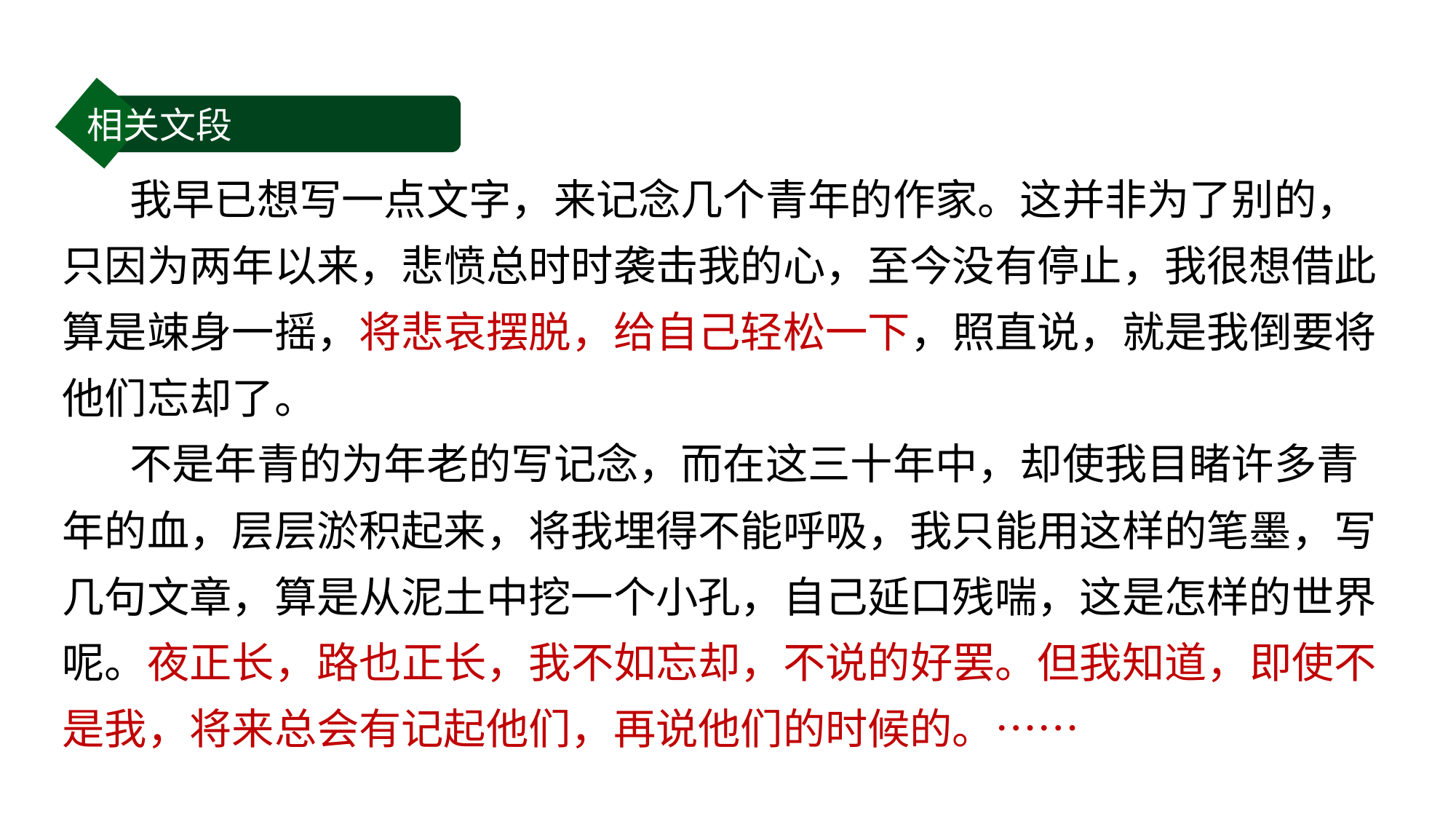

相关文段
我早已想写一点文字，来记念几个青年的作家。这并非为了别的，只因为两年以来，悲愤总时时袭击我的心，至今没有停止，我很想借此算是竦身一摇，将悲哀摆脱，给自己轻松一下，照直说，就是我倒要将他们忘却了。
不是年青的为年老的写记念，而在这三十年中，却使我目睹许多青年的血，层层淤积起来，将我埋得不能呼吸，我只能用这样的笔墨，写几句文章，算是从泥土中挖一个小孔，自己延口残喘，这是怎样的世界呢。夜正长，路也正长，我不如忘却，不说的好罢。但我知道，即使不是我，将来总会有记起他们，再说他们的时候的。……